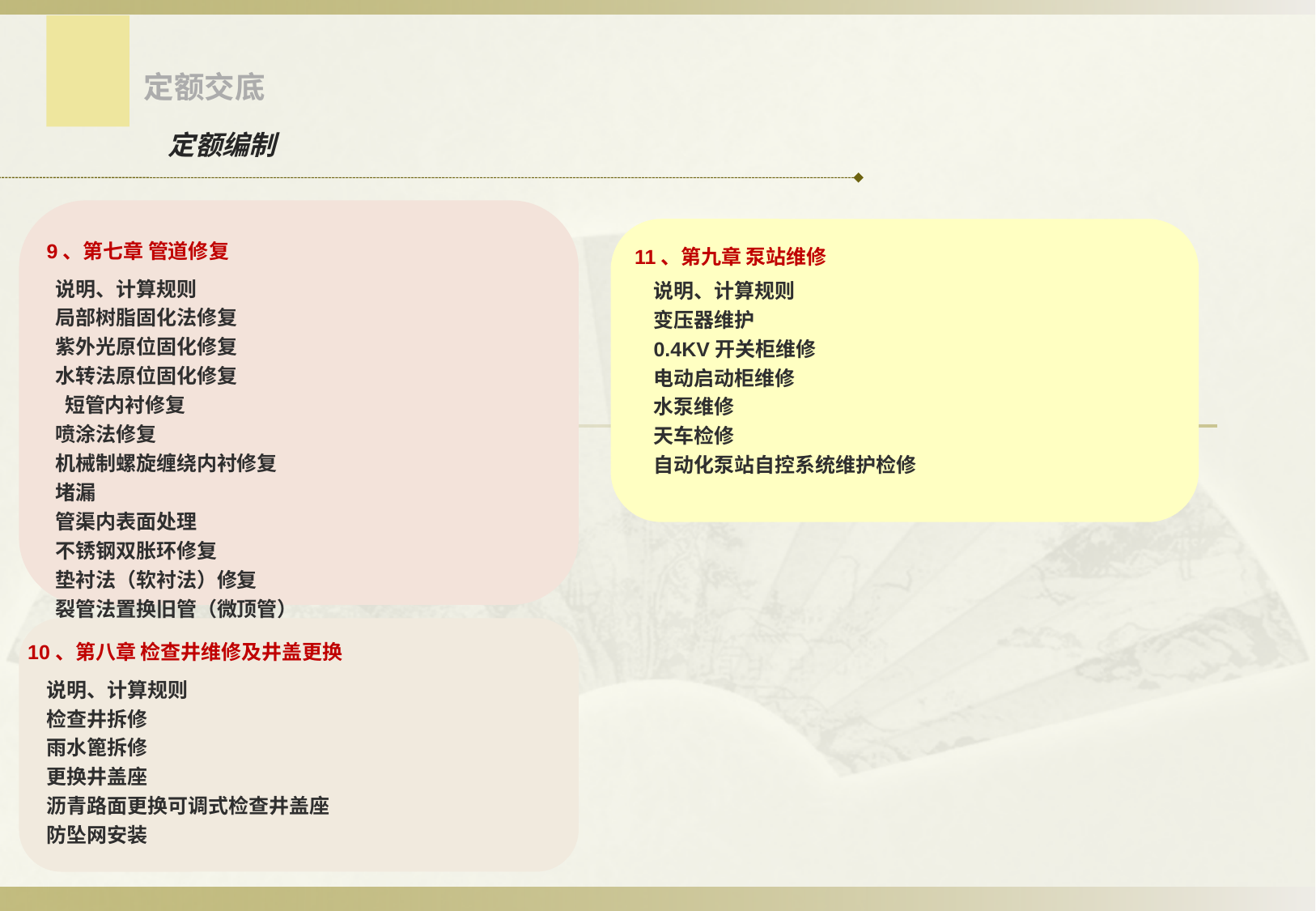

定额交底
定额编制

9、第七章 管道修复
11、第九章 泵站维修
说明、计算规则
局部树脂固化法修复
紫外光原位固化修复
水转法原位固化修复
 短管内衬修复
喷涂法修复
机械制螺旋缠绕内衬修复
堵漏
管渠内表面处理
不锈钢双胀环修复
垫衬法（软衬法）修复
裂管法置换旧管（微顶管）
说明、计算规则
变压器维护
0.4KV开关柜维修
电动启动柜维修
水泵维修
天车检修
自动化泵站自控系统维护检修

10、第八章 检查井维修及井盖更换
说明、计算规则
检查井拆修
雨水篦拆修
更换井盖座
沥青路面更换可调式检查井盖座
防坠网安装